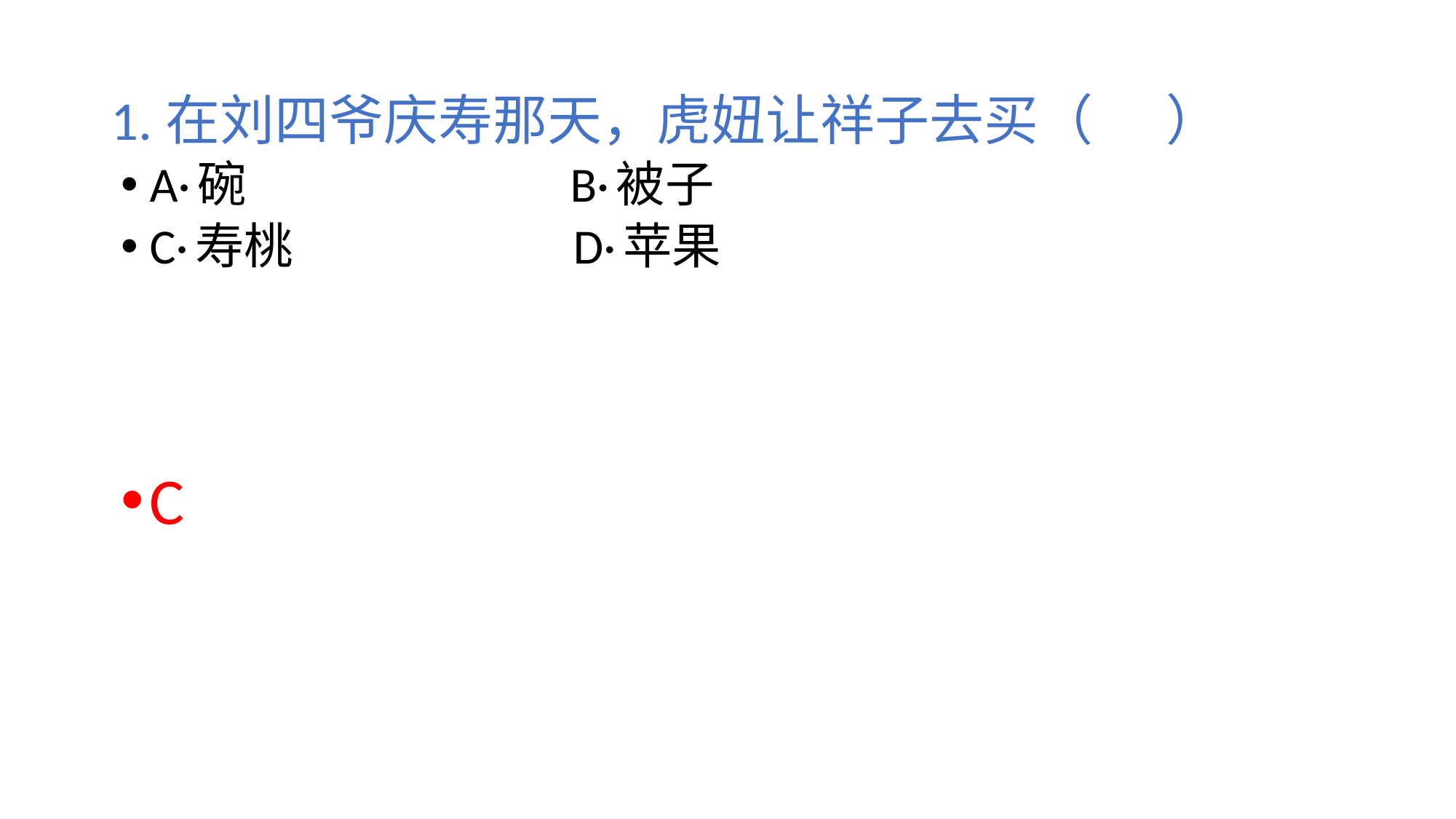

# 1.在刘四爷庆寿那天，虎妞让祥子去买（      ）
A·碗                             B·被子
C·寿桃                         D·苹果

C